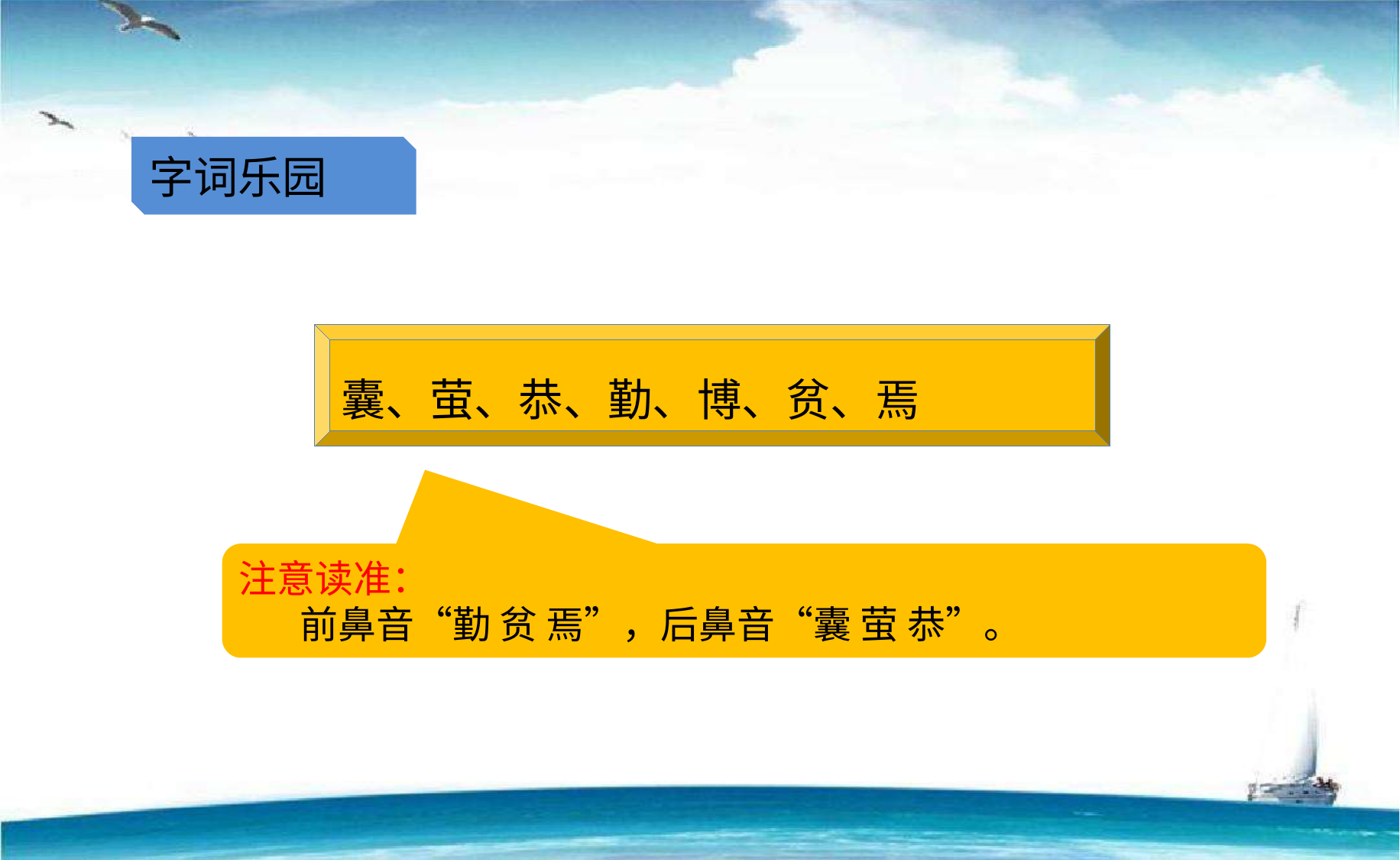

字词乐园

囊、萤、恭、勤、博、贫、焉
注意读准：
      前鼻音“勤 贫 焉”，后鼻音“囊 萤 恭”。